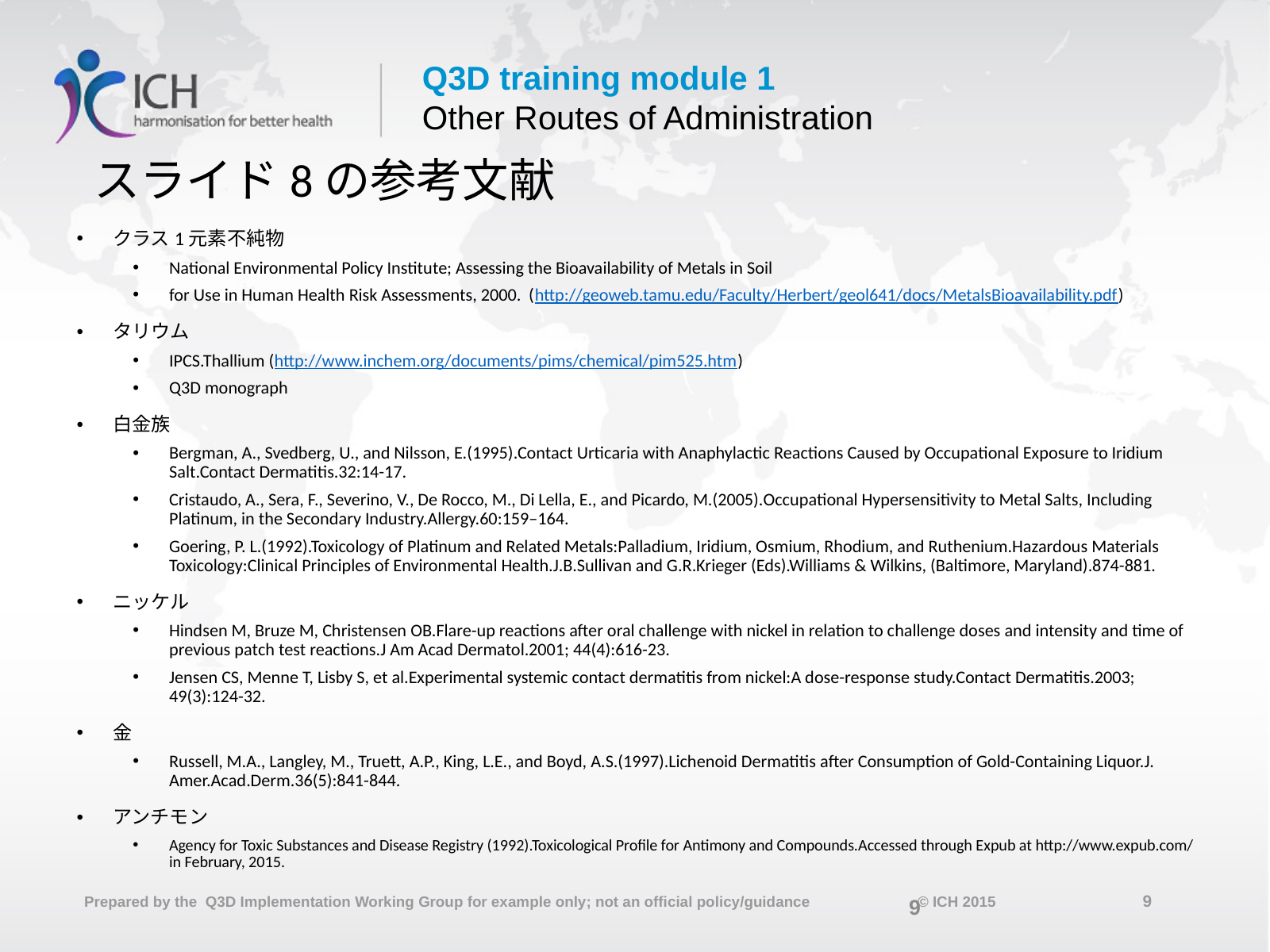

# スライド8の参考文献
クラス1元素不純物
National Environmental Policy Institute; Assessing the Bioavailability of Metals in Soil
for Use in Human Health Risk Assessments, 2000.  (http://geoweb.tamu.edu/Faculty/Herbert/geol641/docs/MetalsBioavailability.pdf)
タリウム
IPCS.Thallium (http://www.inchem.org/documents/pims/chemical/pim525.htm)
Q3D monograph
白金族
Bergman, A., Svedberg, U., and Nilsson, E.(1995).Contact Urticaria with Anaphylactic Reactions Caused by Occupational Exposure to Iridium Salt.Contact Dermatitis.32:14-17.
Cristaudo, A., Sera, F., Severino, V., De Rocco, M., Di Lella, E., and Picardo, M.(2005).Occupational Hypersensitivity to Metal Salts, Including Platinum, in the Secondary Industry.Allergy.60:159–164.
Goering, P. L.(1992).Toxicology of Platinum and Related Metals:Palladium, Iridium, Osmium, Rhodium, and Ruthenium.Hazardous Materials Toxicology:Clinical Principles of Environmental Health.J.B.Sullivan and G.R.Krieger (Eds).Williams & Wilkins, (Baltimore, Maryland).874-881.
ニッケル
Hindsen M, Bruze M, Christensen OB.Flare-up reactions after oral challenge with nickel in relation to challenge doses and intensity and time of previous patch test reactions.J Am Acad Dermatol.2001; 44(4):616-23.
Jensen CS, Menne T, Lisby S, et al.Experimental systemic contact dermatitis from nickel:A dose-response study.Contact Dermatitis.2003; 49(3):124-32.
金
Russell, M.A., Langley, M., Truett, A.P., King, L.E., and Boyd, A.S.(1997).Lichenoid Dermatitis after Consumption of Gold-Containing Liquor.J. Amer.Acad.Derm.36(5):841-844.
アンチモン
Agency for Toxic Substances and Disease Registry (1992).Toxicological Profile for Antimony and Compounds.Accessed through Expub at http://www.expub.com/ in February, 2015.

9